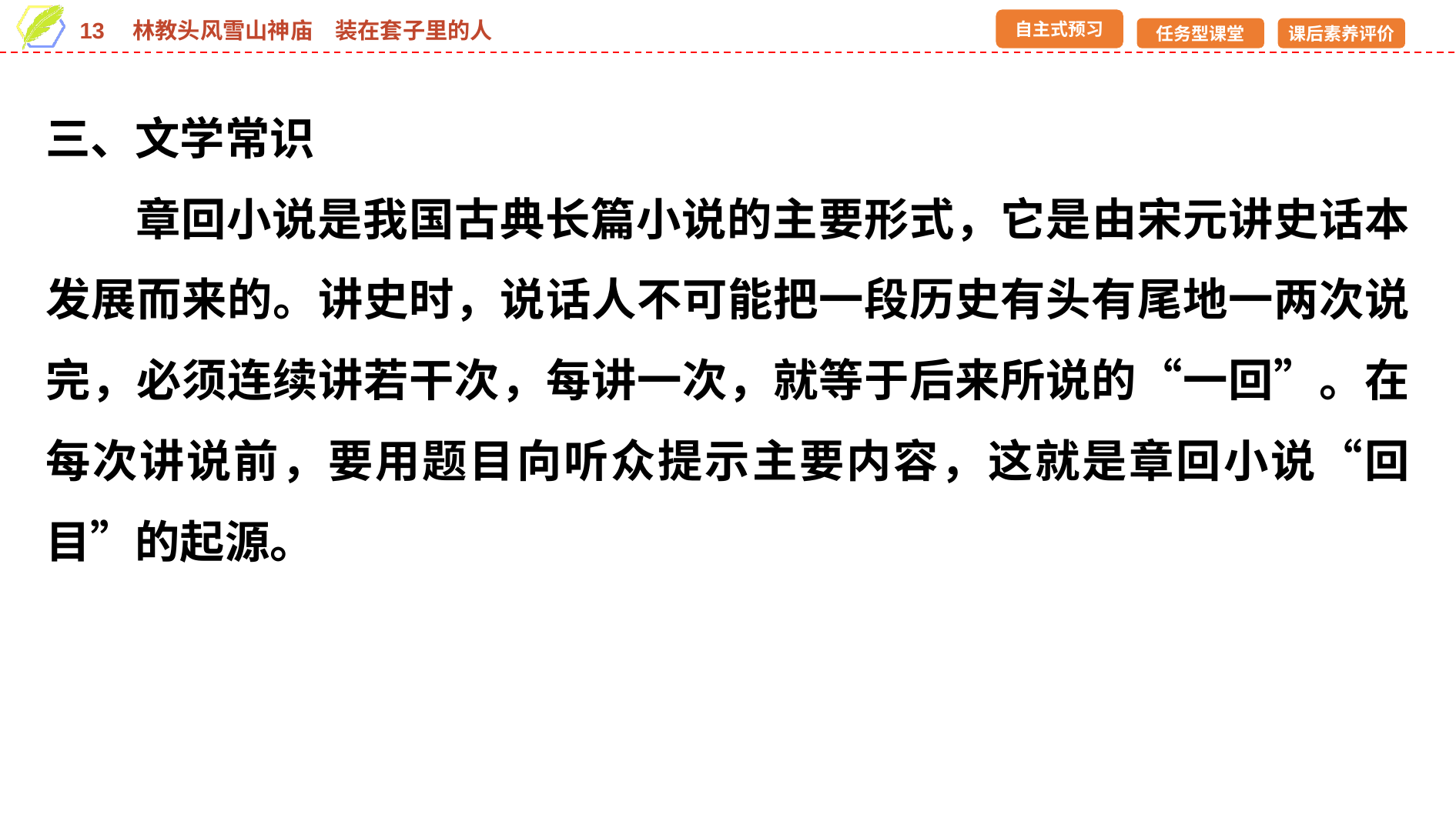

三、文学常识
章回小说是我国古典长篇小说的主要形式，它是由宋元讲史话本发展而来的。讲史时，说话人不可能把一段历史有头有尾地一两次说完，必须连续讲若干次，每讲一次，就等于后来所说的“一回”。在每次讲说前，要用题目向听众提示主要内容，这就是章回小说“回目”的起源。